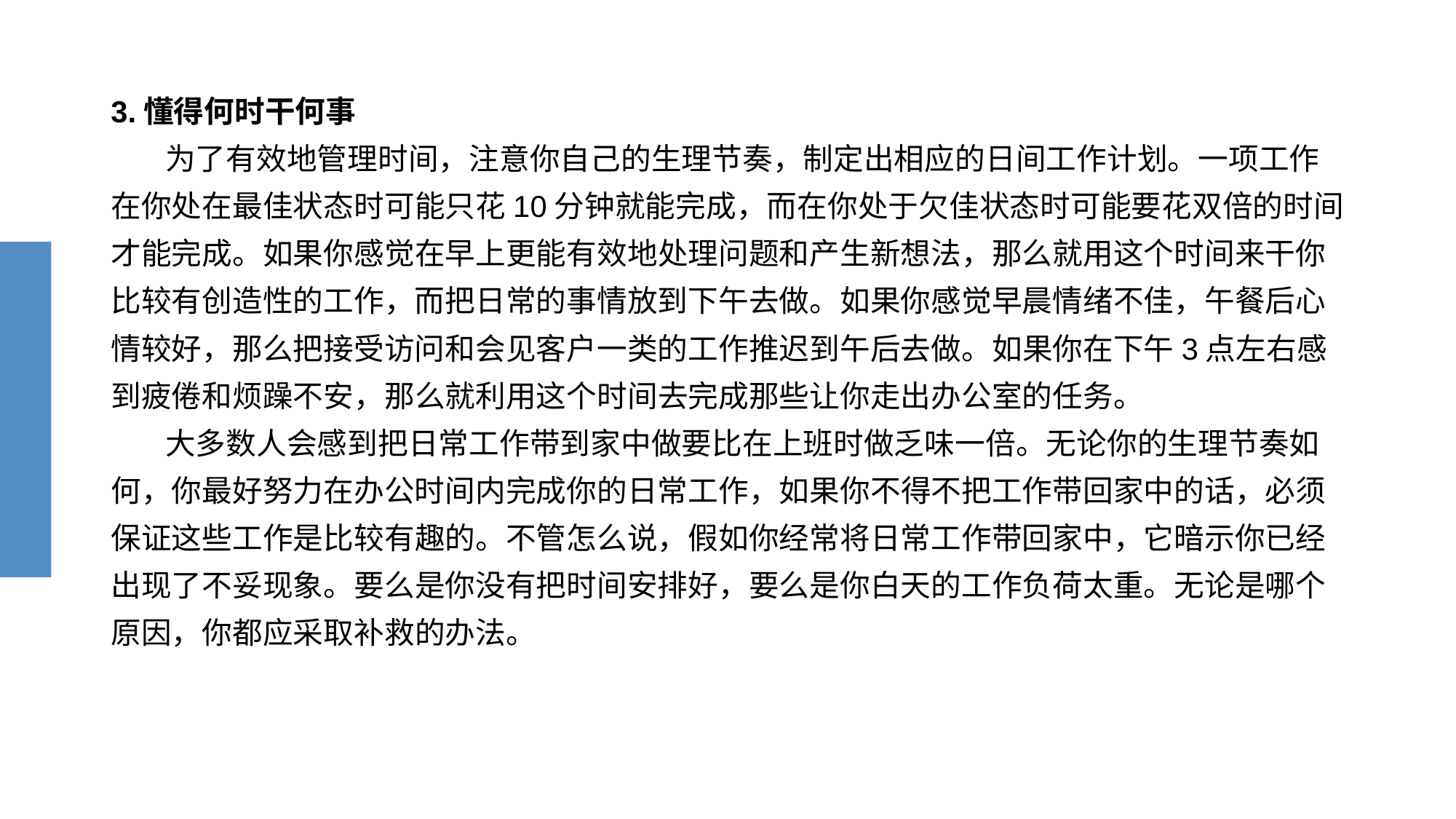

# 3.懂得何时干何事
       为了有效地管理时间，注意你自己的生理节奏，制定出相应的日间工作计划。一项工作在你处在最佳状态时可能只花10分钟就能完成，而在你处于欠佳状态时可能要花双倍的时间才能完成。如果你感觉在早上更能有效地处理问题和产生新想法，那么就用这个时间来干你比较有创造性的工作，而把日常的事情放到下午去做。如果你感觉早晨情绪不佳，午餐后心情较好，那么把接受访问和会见客户一类的工作推迟到午后去做。如果你在下午3点左右感到疲倦和烦躁不安，那么就利用这个时间去完成那些让你走出办公室的任务。
       大多数人会感到把日常工作带到家中做要比在上班时做乏味一倍。无论你的生理节奏如何，你最好努力在办公时间内完成你的日常工作，如果你不得不把工作带回家中的话，必须保证这些工作是比较有趣的。不管怎么说，假如你经常将日常工作带回家中，它暗示你已经出现了不妥现象。要么是你没有把时间安排好，要么是你白天的工作负荷太重。无论是哪个原因，你都应采取补救的办法。